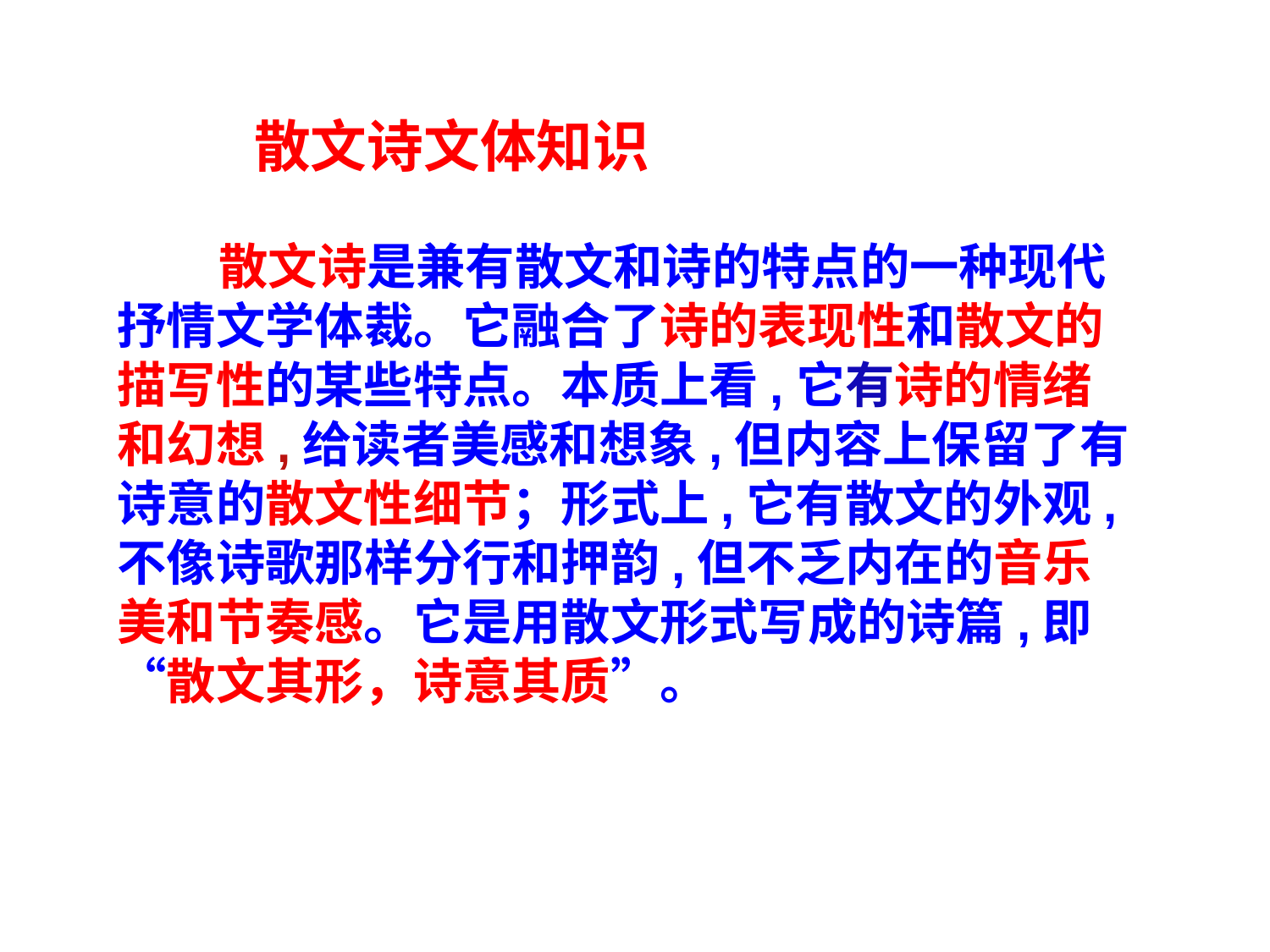

散文诗文体知识
        散文诗是兼有散文和诗的特点的一种现代抒情文学体裁。它融合了诗的表现性和散文的描写性的某些特点。本质上看,它有诗的情绪和幻想,给读者美感和想象,但内容上保留了有诗意的散文性细节；形式上,它有散文的外观,不像诗歌那样分行和押韵,但不乏内在的音乐美和节奏感。它是用散文形式写成的诗篇,即“散文其形，诗意其质”。